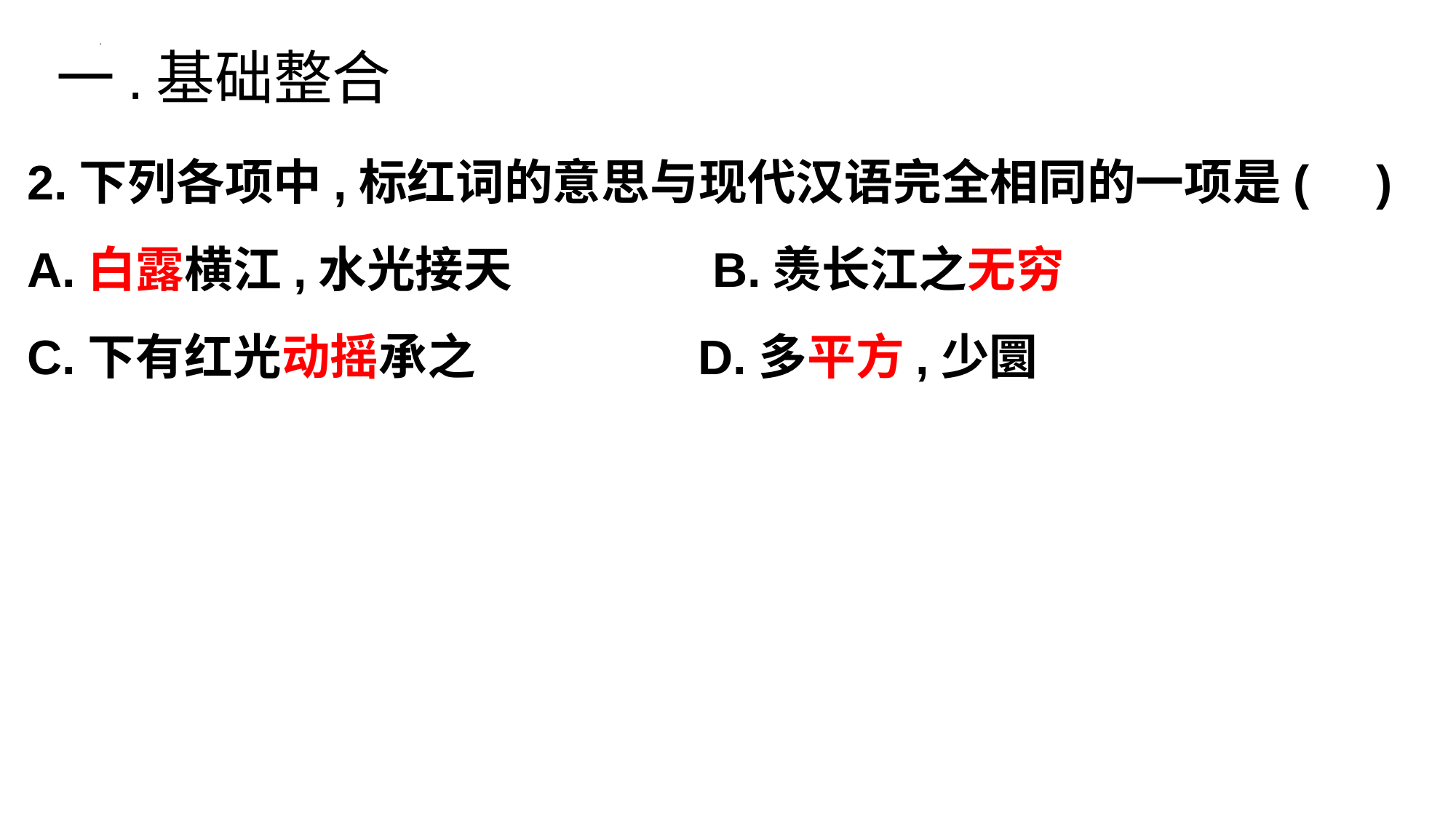

一.基础整合
2.下列各项中,标红词的意思与现代汉语完全相同的一项是(     )
A.白露横江,水光接天                 B.羡长江之无穷
C.下有红光动摇承之                   D.多平方,少圜